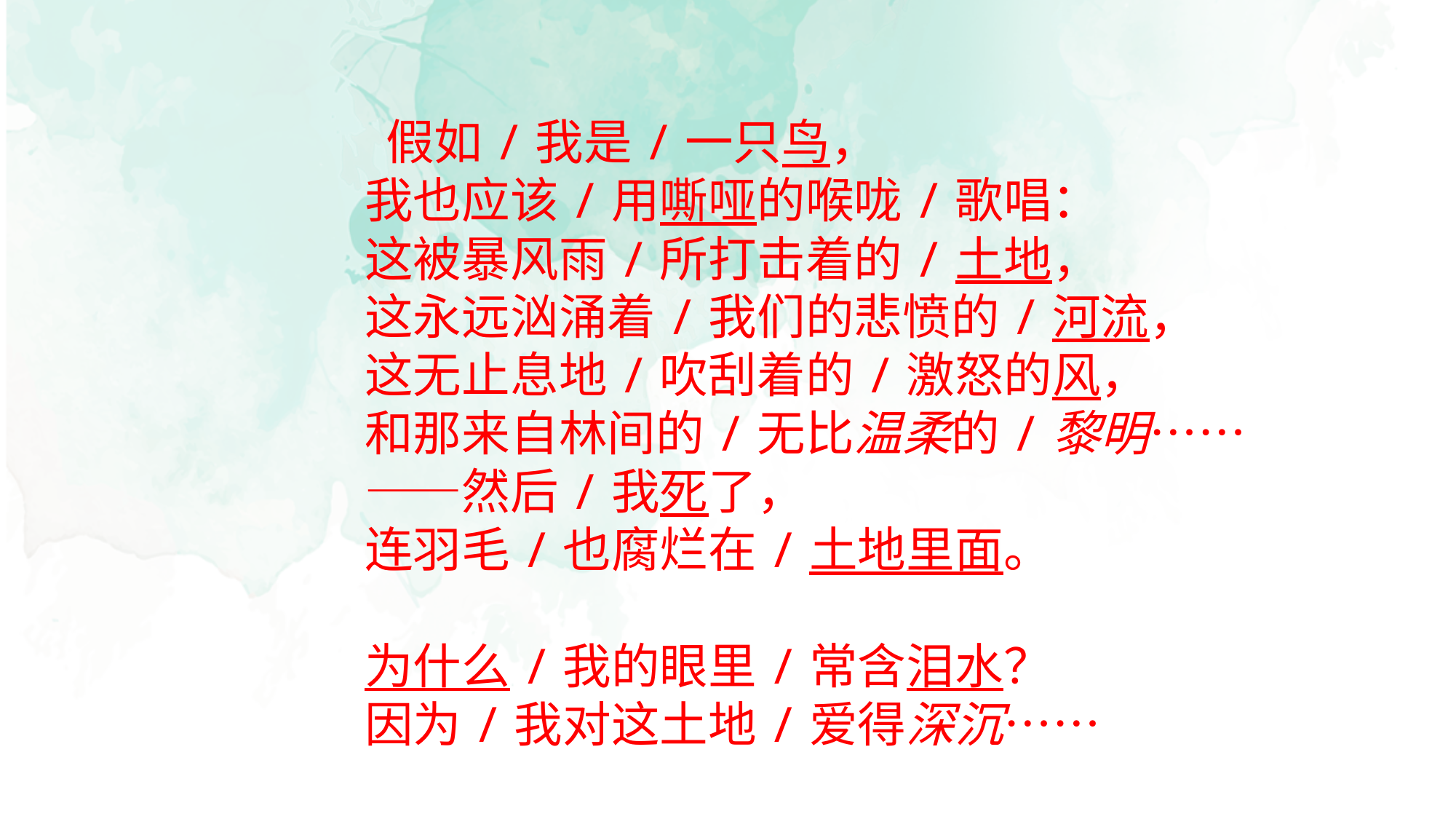

假如/我是/一只鸟，
　　我也应该/用嘶哑的喉咙/歌唱：
　　这被暴风雨/所打击着的/土地，
　　这永远汹涌着/我们的悲愤的/河流，
　　这无止息地/吹刮着的/激怒的风，
　　和那来自林间的/无比温柔的/黎明……
　　——然后/我死了，
　　连羽毛/也腐烂在/土地里面。

　　为什么/我的眼里/常含泪水？
　　因为/我对这土地/爱得深沉……